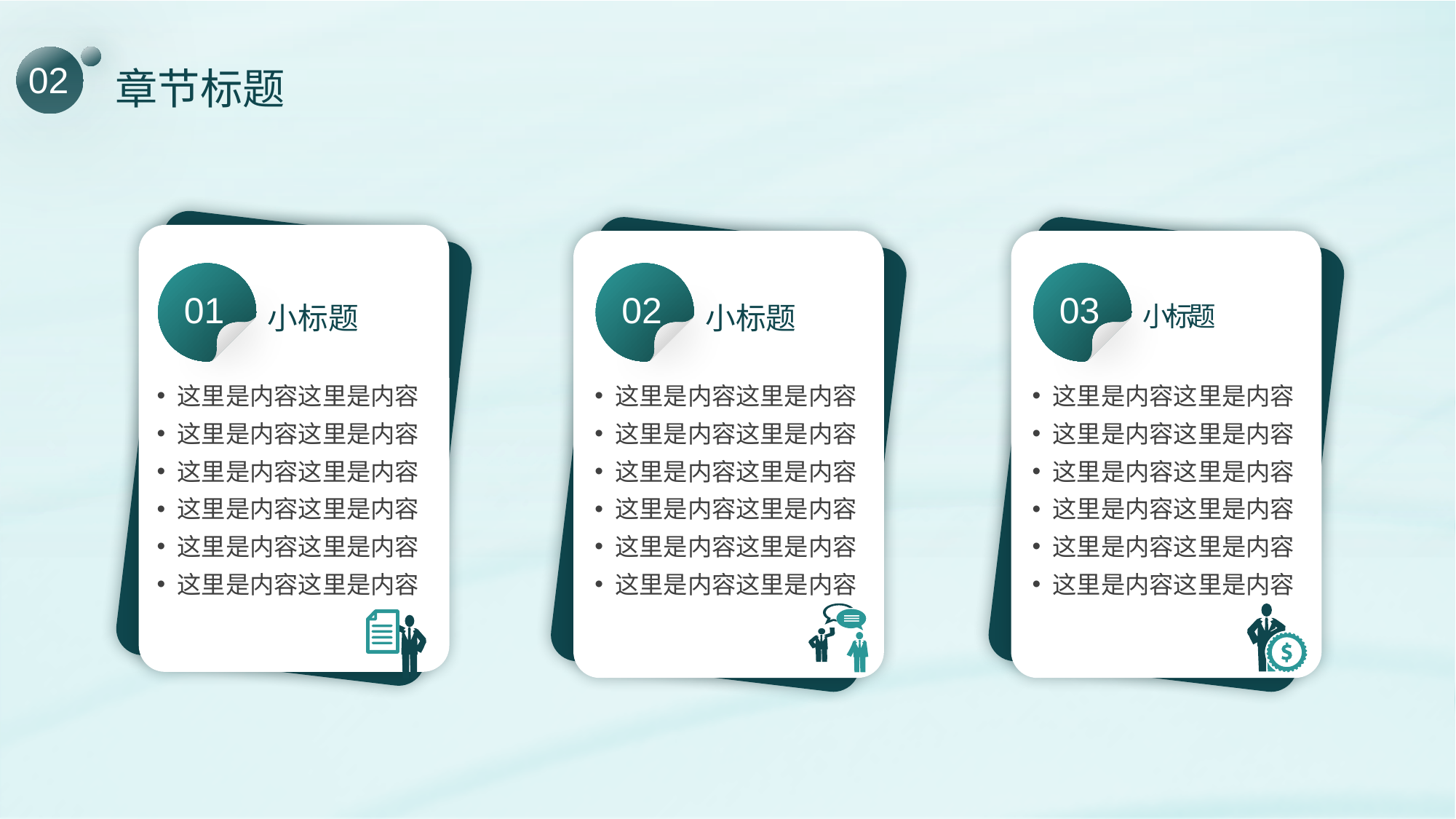

02
# 章节标题

01

02

03
小标题
小标题
小标题
这里是内容这里是内容
这里是内容这里是内容
这里是内容这里是内容
这里是内容这里是内容
这里是内容这里是内容
这里是内容这里是内容
这里是内容这里是内容
这里是内容这里是内容
这里是内容这里是内容
这里是内容这里是内容
这里是内容这里是内容
这里是内容这里是内容
这里是内容这里是内容
这里是内容这里是内容
这里是内容这里是内容
这里是内容这里是内容
这里是内容这里是内容
这里是内容这里是内容